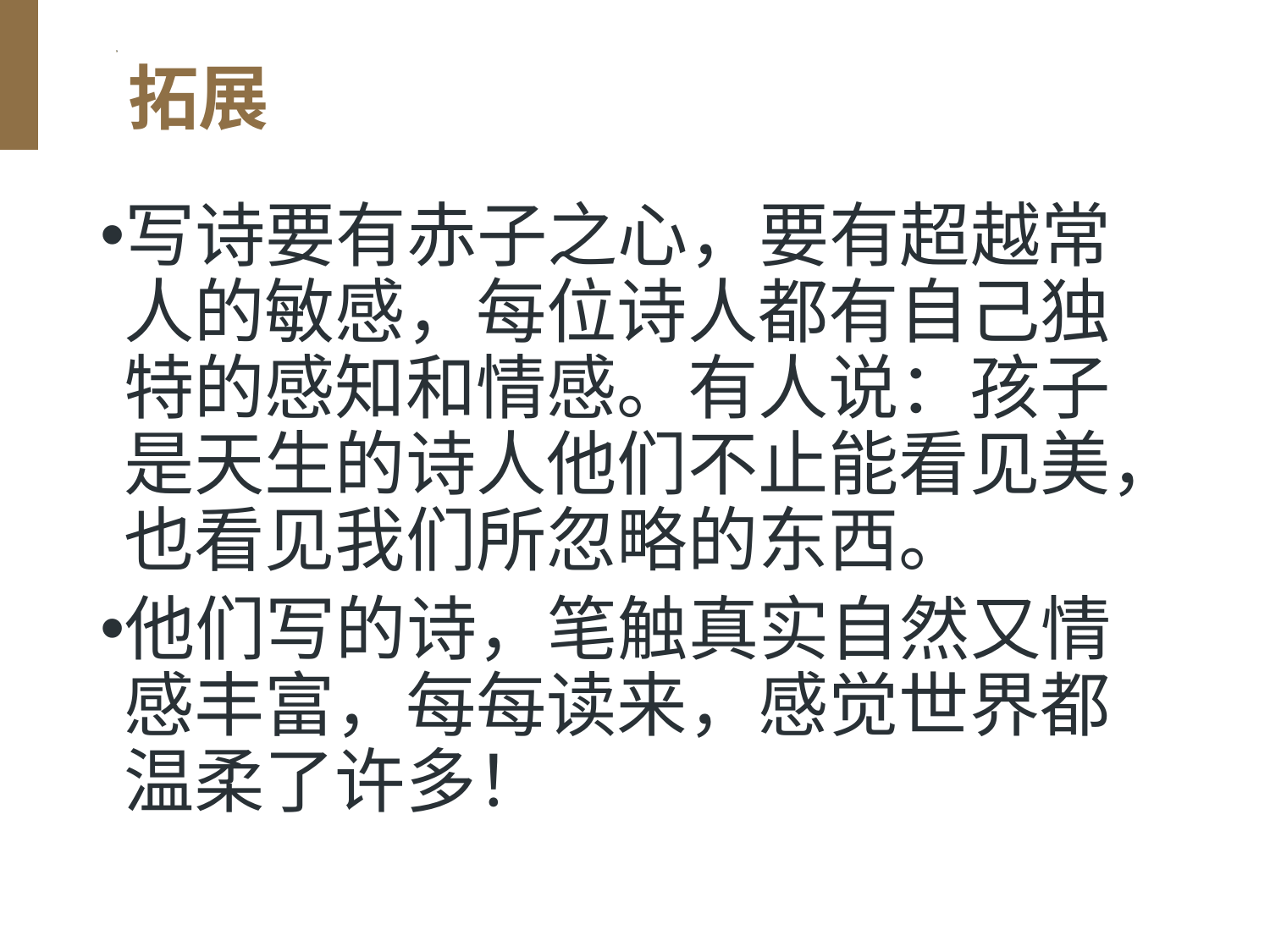

# 拓展
写诗要有赤子之心，要有超越常人的敏感，每位诗人都有自己独特的感知和情感。有人说：孩子是天生的诗人他们不止能看见美，也看见我们所忽略的东西。
他们写的诗，笔触真实自然又情感丰富，每每读来，感觉世界都温柔了许多！